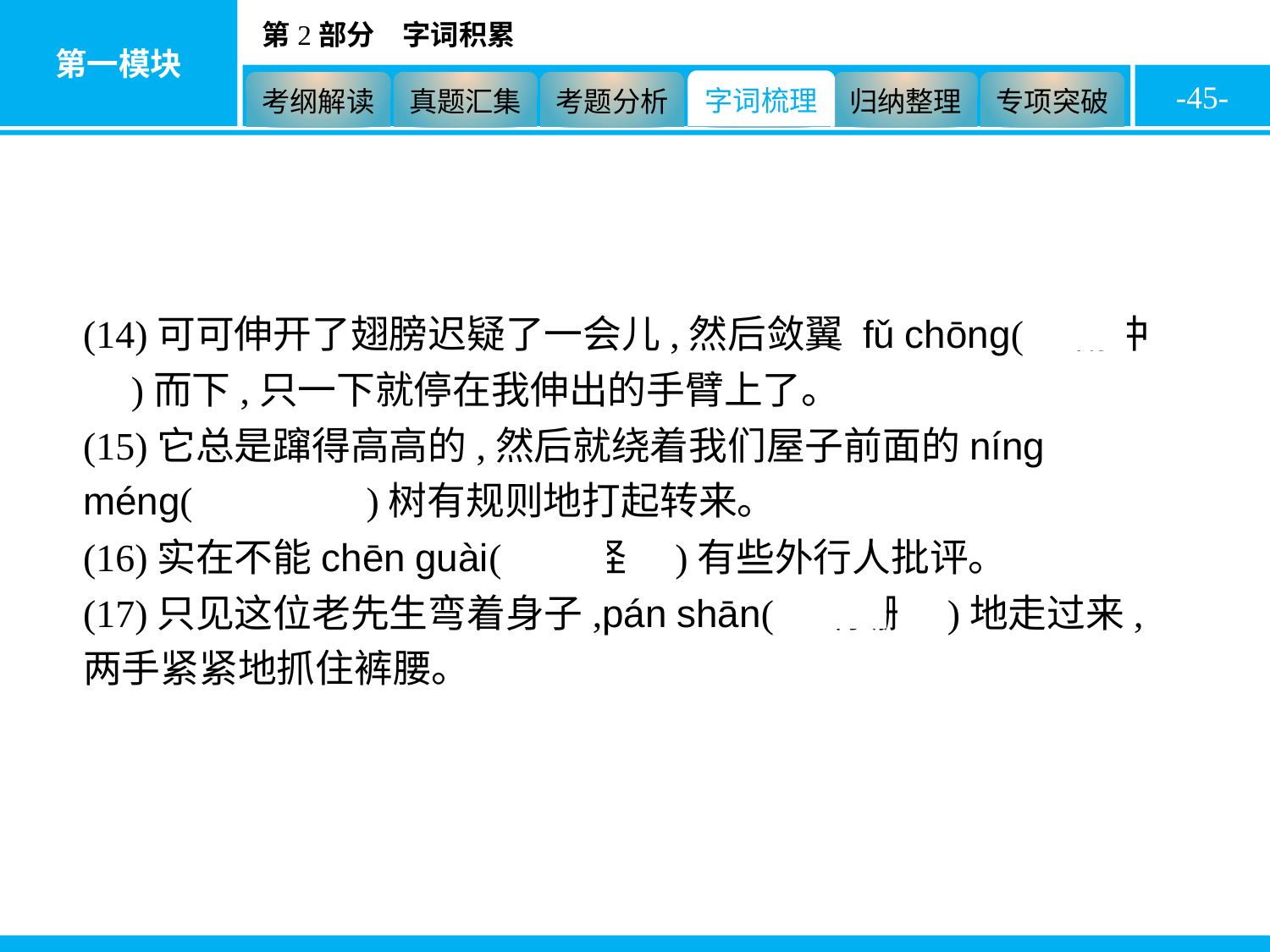

-45-
(14)可可伸开了翅膀迟疑了一会儿,然后敛翼 fǔ chōng(　俯冲　)而下,只一下就停在我伸出的手臂上了。
(15)它总是蹿得高高的,然后就绕着我们屋子前面的níng méng(　柠檬　)树有规则地打起转来。
(16)实在不能chēn guài(　嗔怪　)有些外行人批评。
(17)只见这位老先生弯着身子,pán shān(　蹒跚　)地走过来,两手紧紧地抓住裤腰。